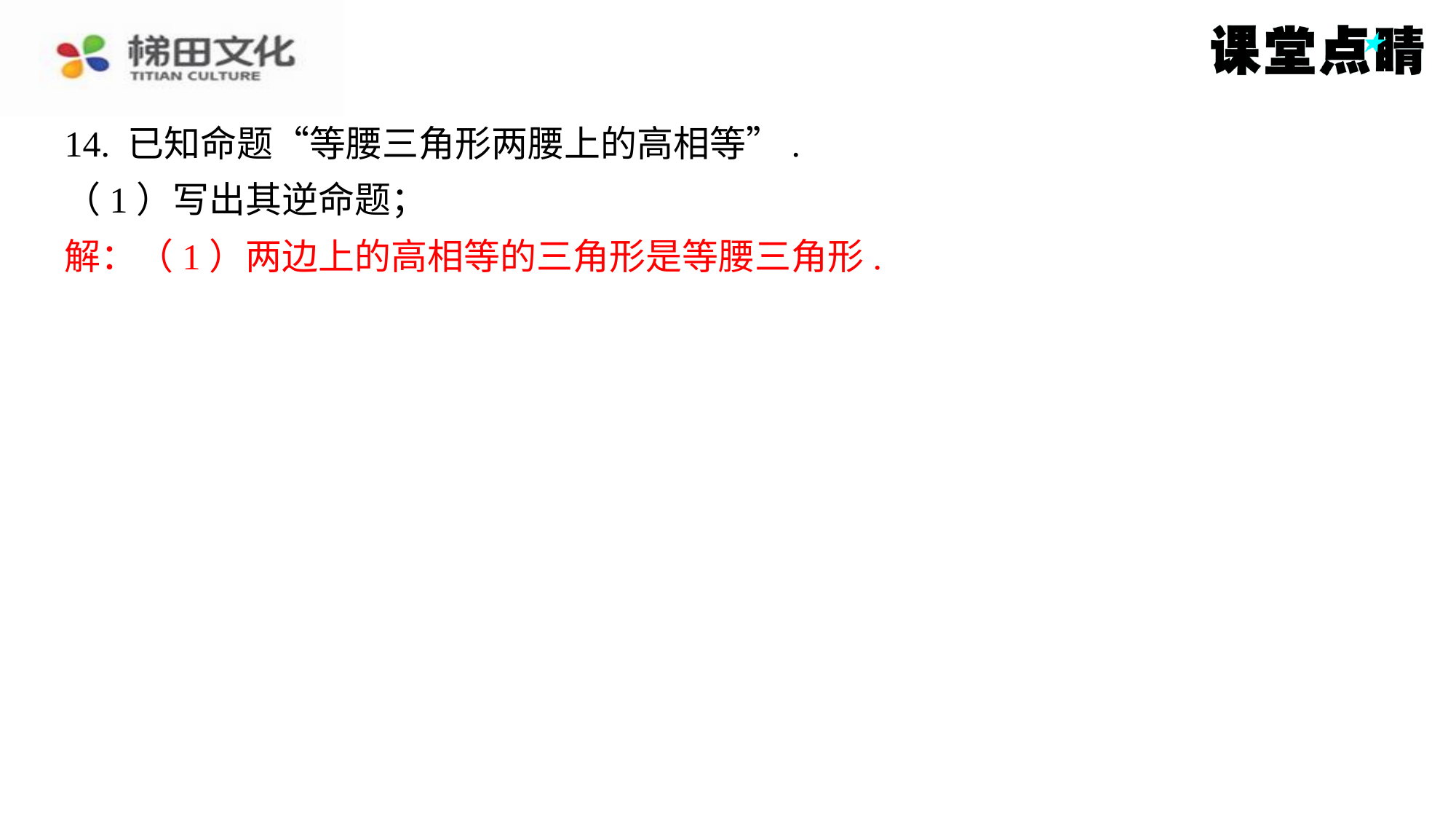

14. 已知命题“等腰三角形两腰上的高相等”.
（1）写出其逆命题；
解：（1）两边上的高相等的三角形是等腰三角形.
解：（2）真命题.
解：（1）两边上的高相等的三角形是等腰三角形.